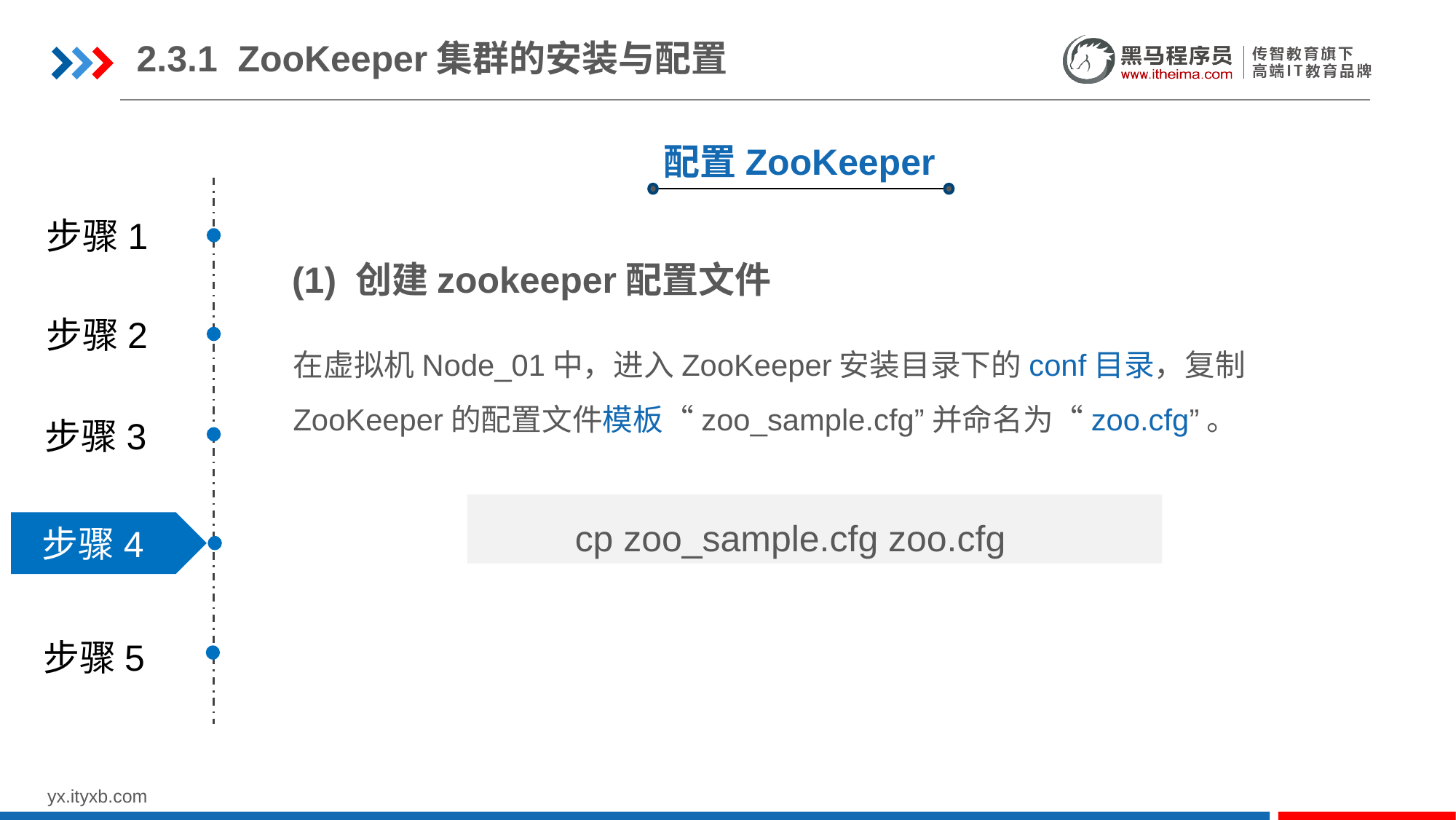

2.3.1  ZooKeeper集群的安装与配置

配置ZooKeeper

步骤1

(1) 创建zookeeper配置文件
步骤2
在虚拟机Node_01中，进入ZooKeeper安装目录下的conf目录，复制ZooKeeper的配置文件模板“zoo_sample.cfg”并命名为“zoo.cfg”。

步骤3

cp zoo_sample.cfg zoo.cfg

步骤4

步骤5